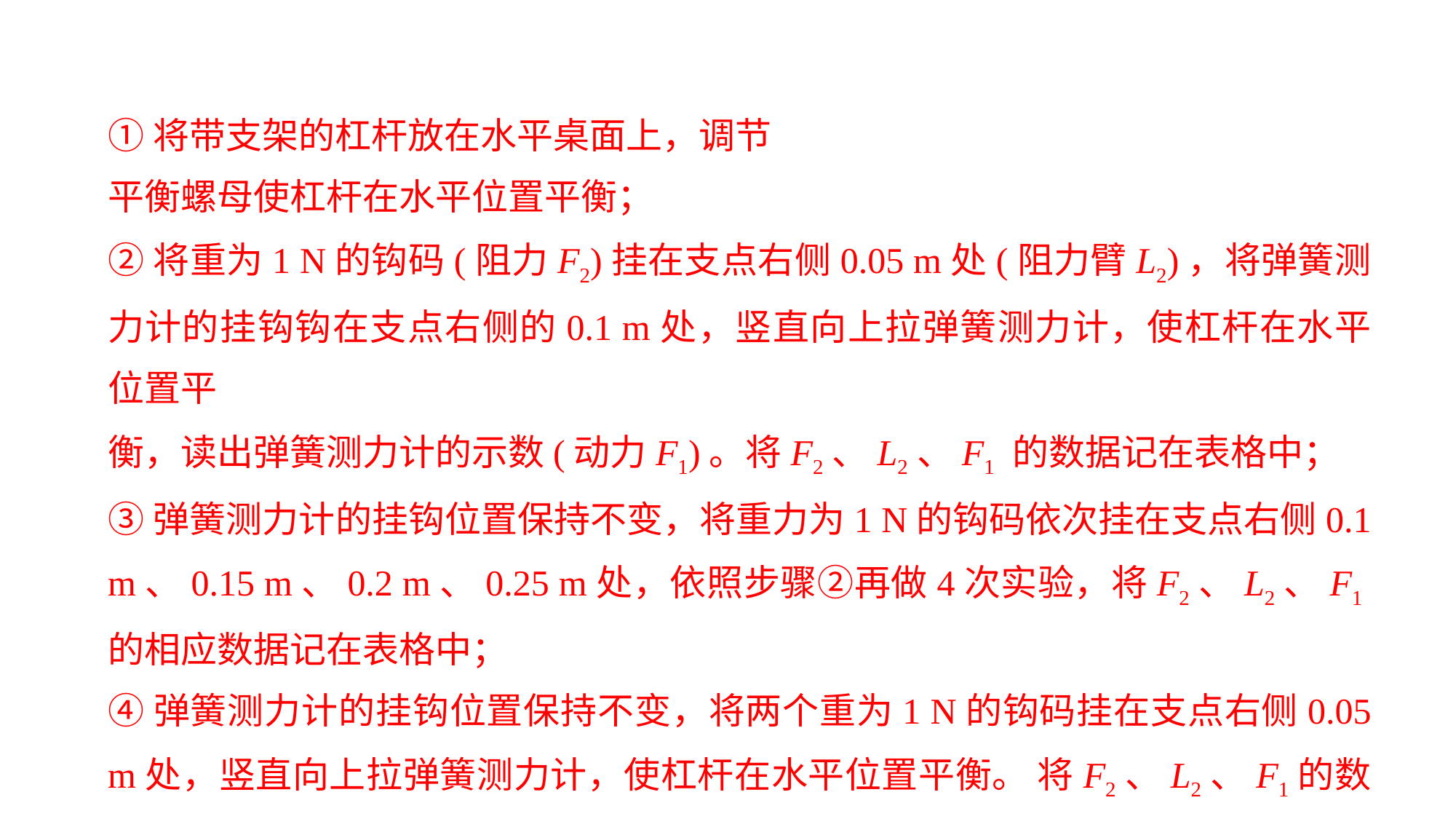

①将带支架的杠杆放在水平桌面上，调节
平衡螺母使杠杆在水平位置平衡；
②将重为1 N的钩码(阻力F2)挂在支点右侧0.05 m处(阻力臂L2)，将弹簧测力计的挂钩钩在支点右侧的0.1 m处，竖直向上拉弹簧测力计，使杠杆在水平位置平
衡，读出弹簧测力计的示数(动力F1)。将F2、L2、F1 的数据记在表格中；
③弹簧测力计的挂钩位置保持不变，将重力为1 N的钩码依次挂在支点右侧0.1 m、0.15 m、0.2 m、0.25 m处，依照步骤②再做4次实验，将F2、L2、F1的相应数据记在表格中；
④弹簧测力计的挂钩位置保持不变，将两个重为1 N的钩码挂在支点右侧0.05 m处，竖直向上拉弹簧测力计，使杠杆在水平位置平衡。 将F2、L2、F1的数据记在表格中；